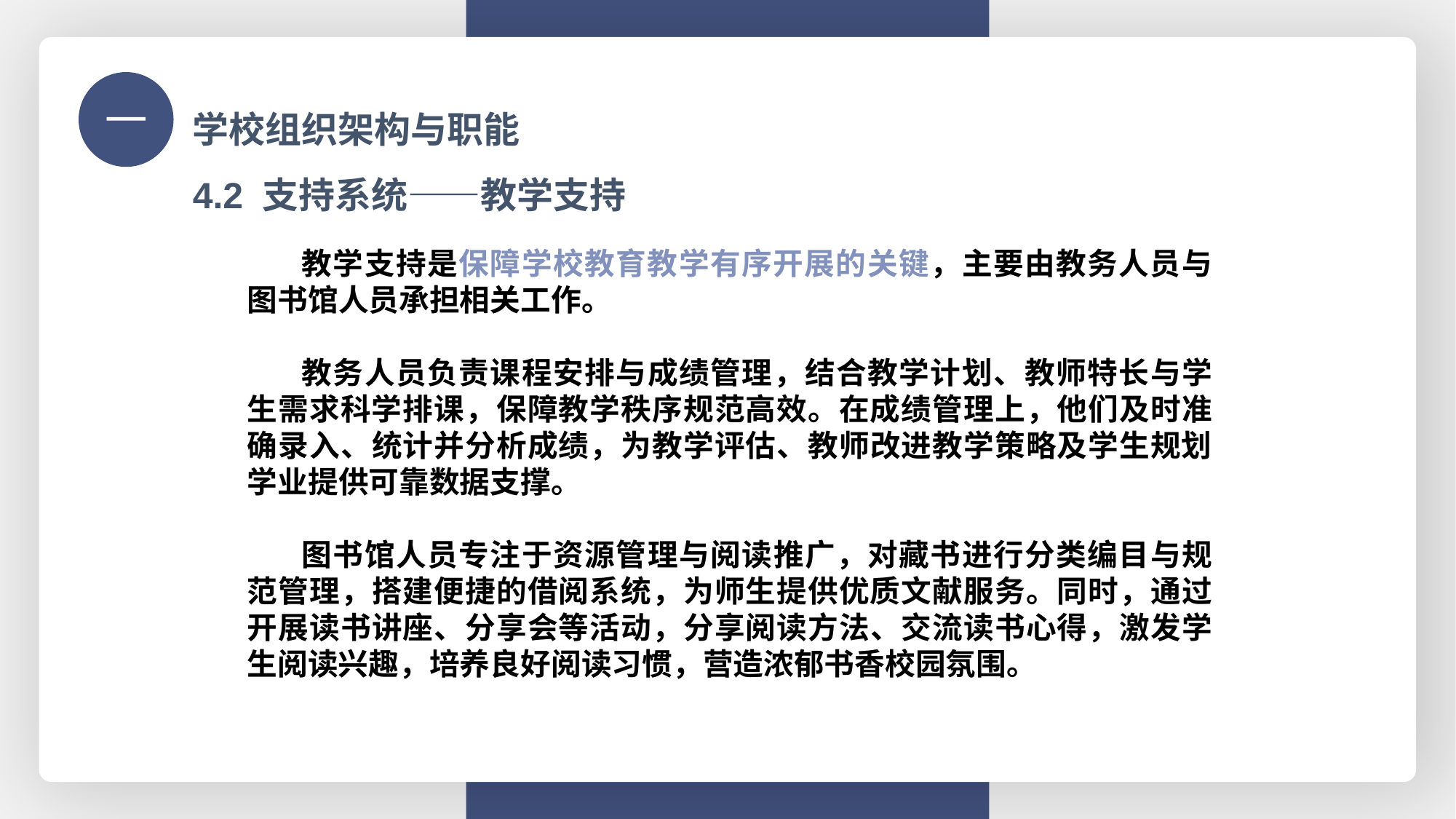

学校组织架构与职能
一
4.2 支持系统——教学支持
教学支持是保障学校教育教学有序开展的关键，主要由教务人员与图书馆人员承担相关工作。

教务人员负责课程安排与成绩管理，结合教学计划、教师特长与学生需求科学排课，保障教学秩序规范高效。在成绩管理上，他们及时准确录入、统计并分析成绩，为教学评估、教师改进教学策略及学生规划学业提供可靠数据支撑。

图书馆人员专注于资源管理与阅读推广，对藏书进行分类编目与规范管理，搭建便捷的借阅系统，为师生提供优质文献服务。同时，通过开展读书讲座、分享会等活动，分享阅读方法、交流读书心得，激发学生阅读兴趣，培养良好阅读习惯，营造浓郁书香校园氛围。